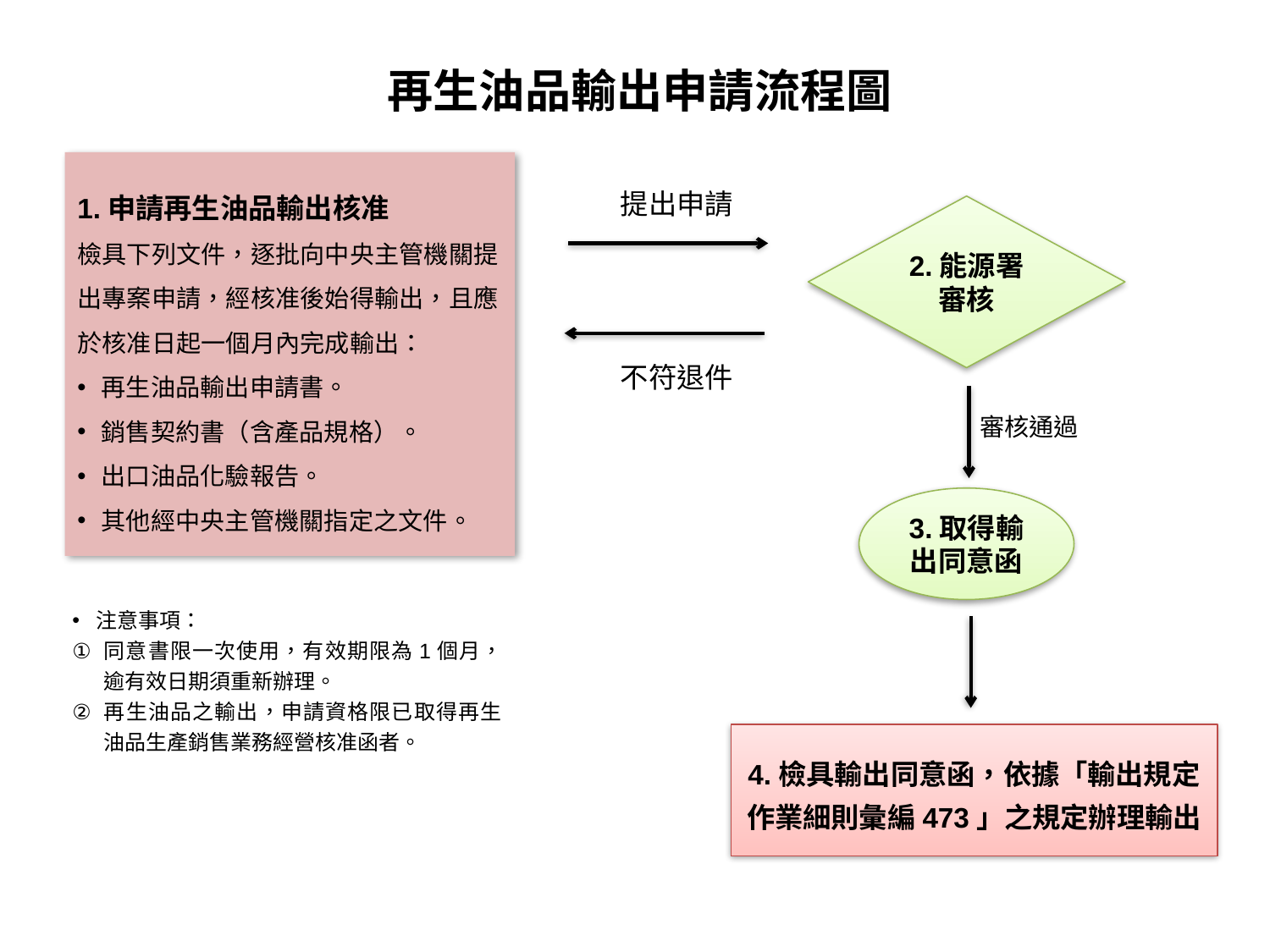

再生油品輸出申請流程圖
1.申請再生油品輸出核准
檢具下列文件，逐批向中央主管機關提出專案申請，經核准後始得輸出，且應於核准日起一個月內完成輸出：
再生油品輸出申請書。
銷售契約書（含產品規格）。
出口油品化驗報告。
其他經中央主管機關指定之文件。
提出申請
2.能源署審核
不符退件
審核通過
3.取得輸出同意函
注意事項：
同意書限一次使用，有效期限為1個月，逾有效日期須重新辦理。
再生油品之輸出，申請資格限已取得再生油品生產銷售業務經營核准函者。
4.檢具輸出同意函，依據「輸出規定作業細則彙編473」之規定辦理輸出